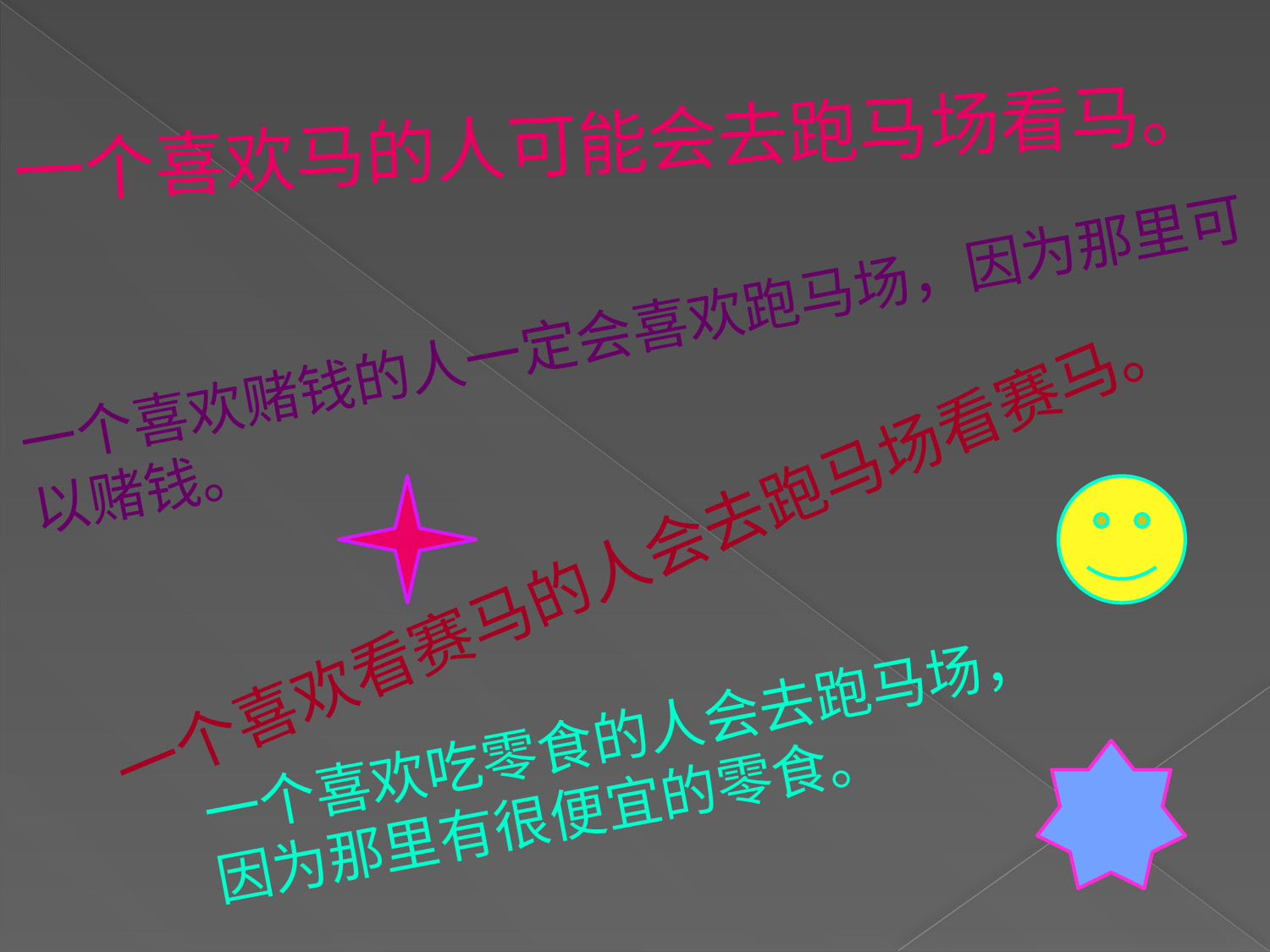

一个喜欢马的人可能会去跑马场看马。
一个喜欢赌钱的人一定会喜欢跑马场，因为那里可以赌钱。

一个喜欢看赛马的人会去跑马场看赛马。
一个喜欢吃零食的人会去跑马场，因为那里有很便宜的零食。